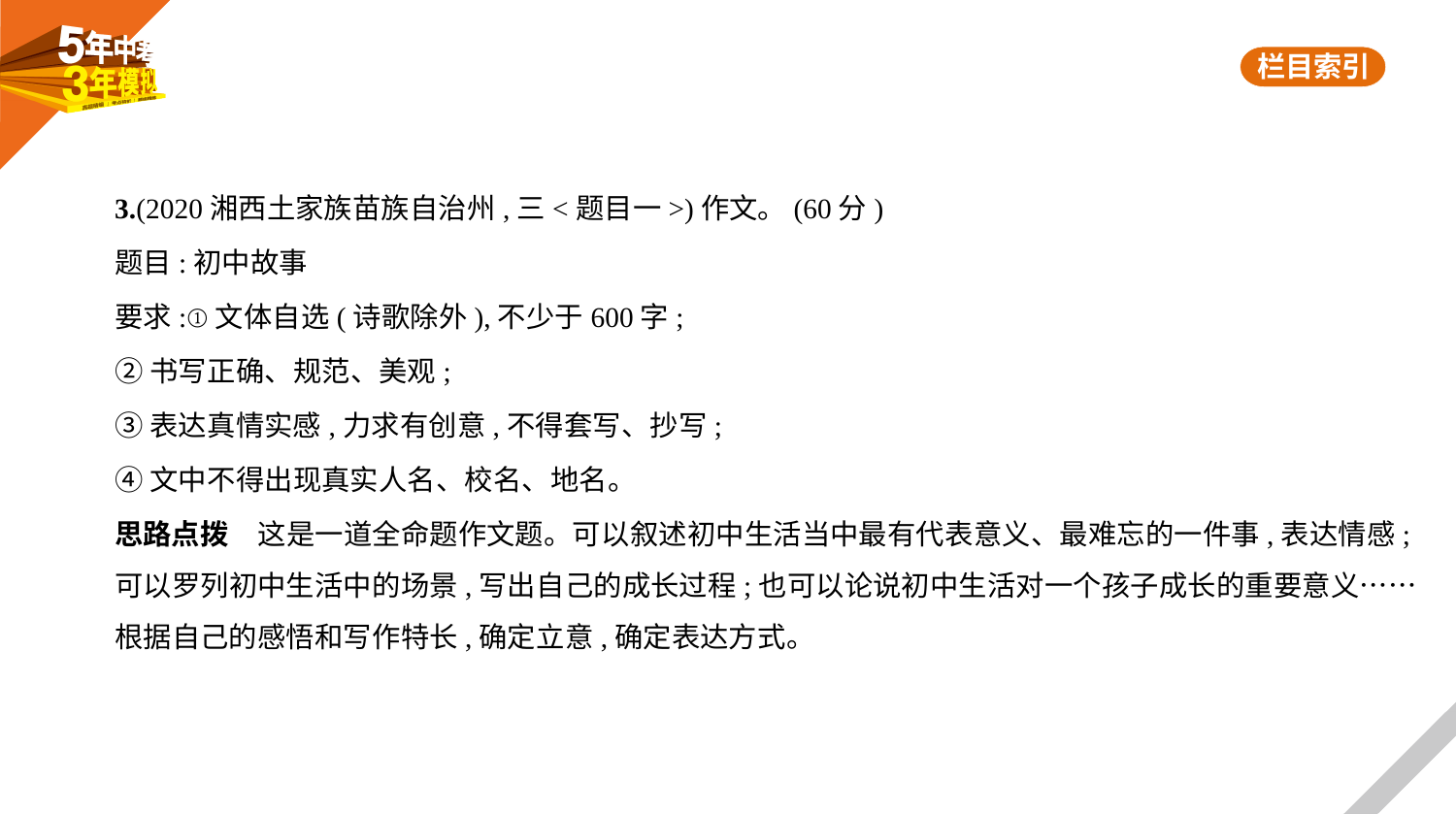

3.(2020湘西土家族苗族自治州,三<题目一>)作文。(60分)
题目:初中故事
要求:①文体自选(诗歌除外),不少于600字;
②书写正确、规范、美观;
③表达真情实感,力求有创意,不得套写、抄写;
④文中不得出现真实人名、校名、地名。
思路点拨　这是一道全命题作文题。可以叙述初中生活当中最有代表意义、最难忘的一件事,表达情感;
可以罗列初中生活中的场景,写出自己的成长过程;也可以论说初中生活对一个孩子成长的重要意义……
根据自己的感悟和写作特长,确定立意,确定表达方式。